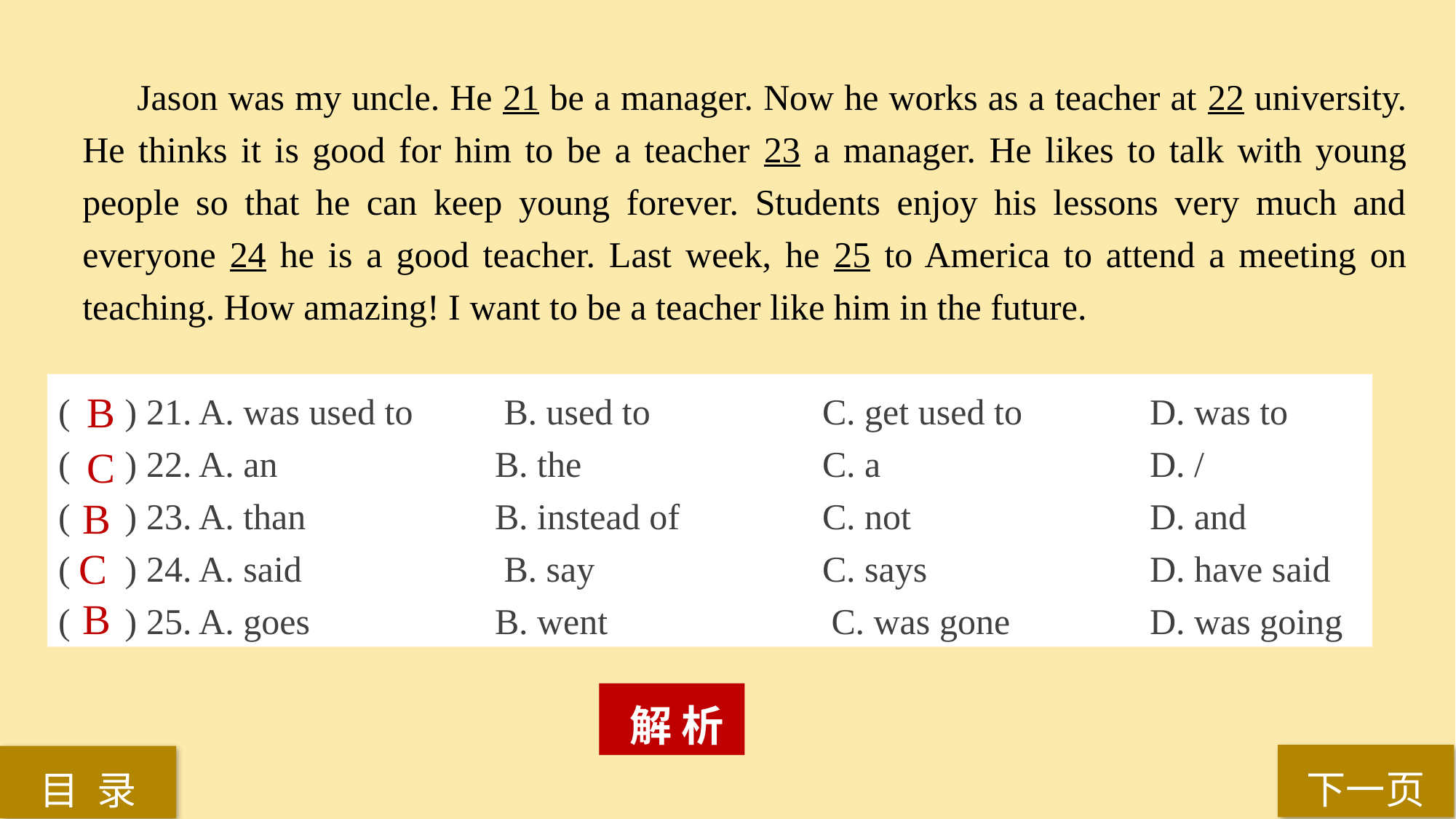

Jason was my uncle. He 21 be a manager. Now he works as a teacher at 22 university. He thinks it is good for him to be a teacher 23 a manager. He likes to talk with young people so that he can keep young forever. Students enjoy his lessons very much and everyone 24 he is a good teacher. Last week, he 25 to America to attend a meeting on teaching. How amazing! I want to be a teacher like him in the future.
(      ) 21. A. was used to	 B. used to	 	C. get used to 		D. was to
(      ) 22. A. an 		B. the 			C. a 			D. /
(      ) 23. A. than 		B. instead of 		C. not 			D. and
(      ) 24. A. said		 B. say 		C. says 		D. have said
(      ) 25. A. goes 		B. went		 C. was gone 		D. was going
B
C
B
C
B
 解 析